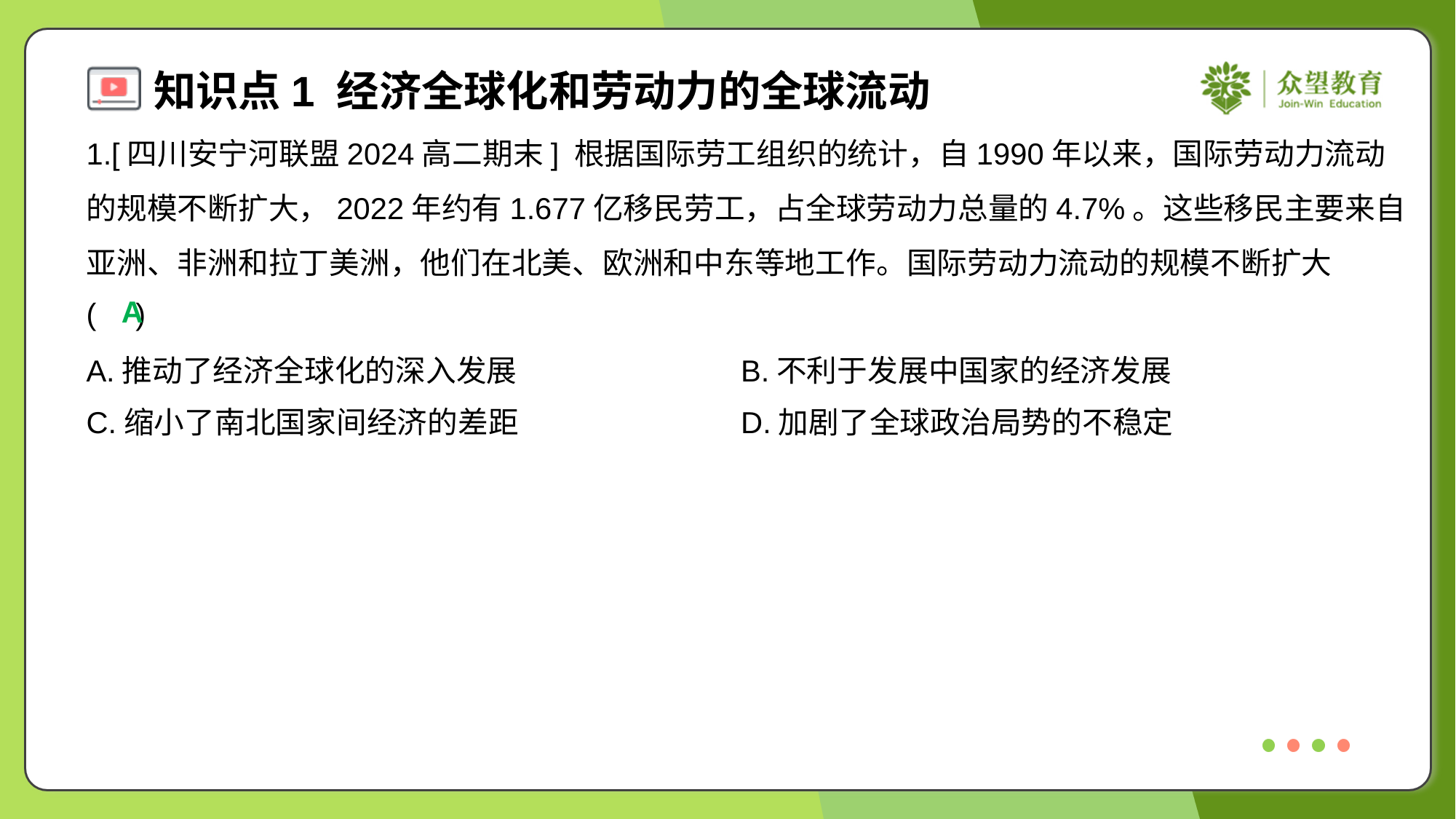

1.[四川安宁河联盟2024高二期末] 根据国际劳工组织的统计，自1990年以来，国际劳动力流动
的规模不断扩大，2022年约有1.677亿移民劳工，占全球劳动力总量的4.7%。这些移民主要来自
亚洲、非洲和拉丁美洲，他们在北美、欧洲和中东等地工作。国际劳动力流动的规模不断扩大
(     )
A
A.推动了经济全球化的深入发展	B.不利于发展中国家的经济发展
C.缩小了南北国家间经济的差距	D.加剧了全球政治局势的不稳定